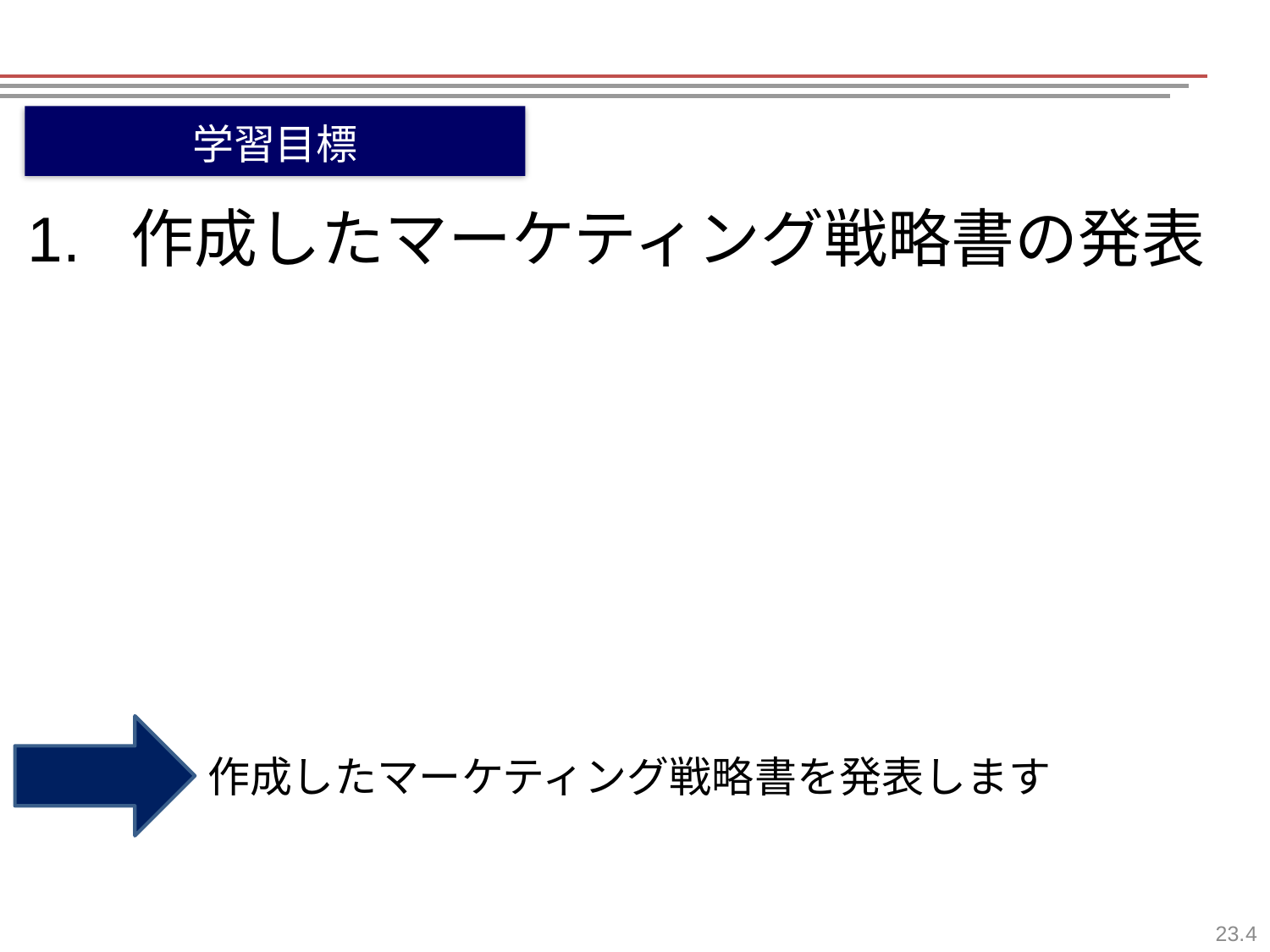

学習目標
作成したマーケティング戦略書の発表

作成したマーケティング戦略書を発表します
4